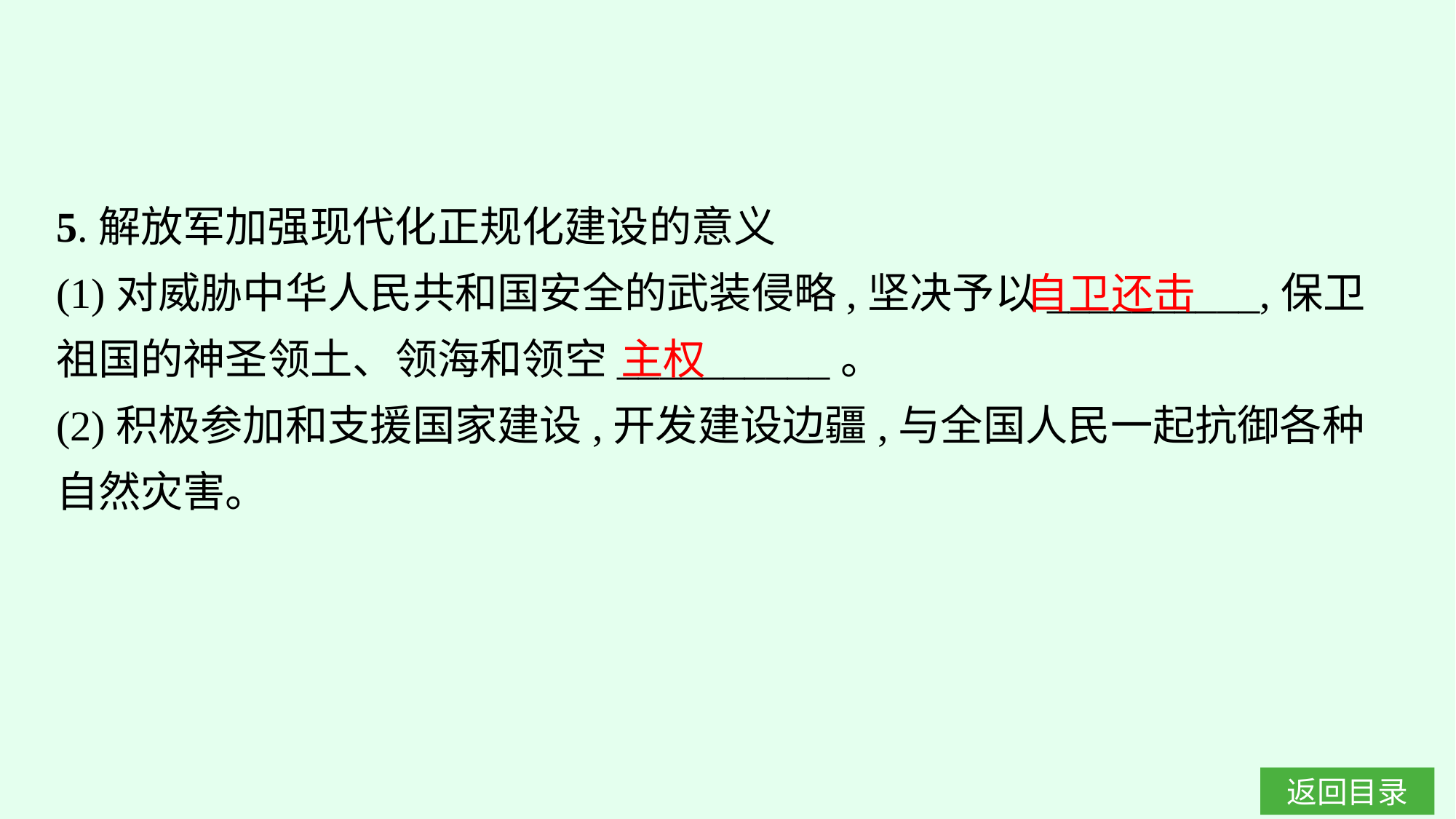

5.解放军加强现代化正规化建设的意义
(1)对威胁中华人民共和国安全的武装侵略,坚决予以__________,保卫祖国的神圣领土、领海和领空__________。
(2)积极参加和支援国家建设,开发建设边疆,与全国人民一起抗御各种自然灾害。
自卫还击
主权